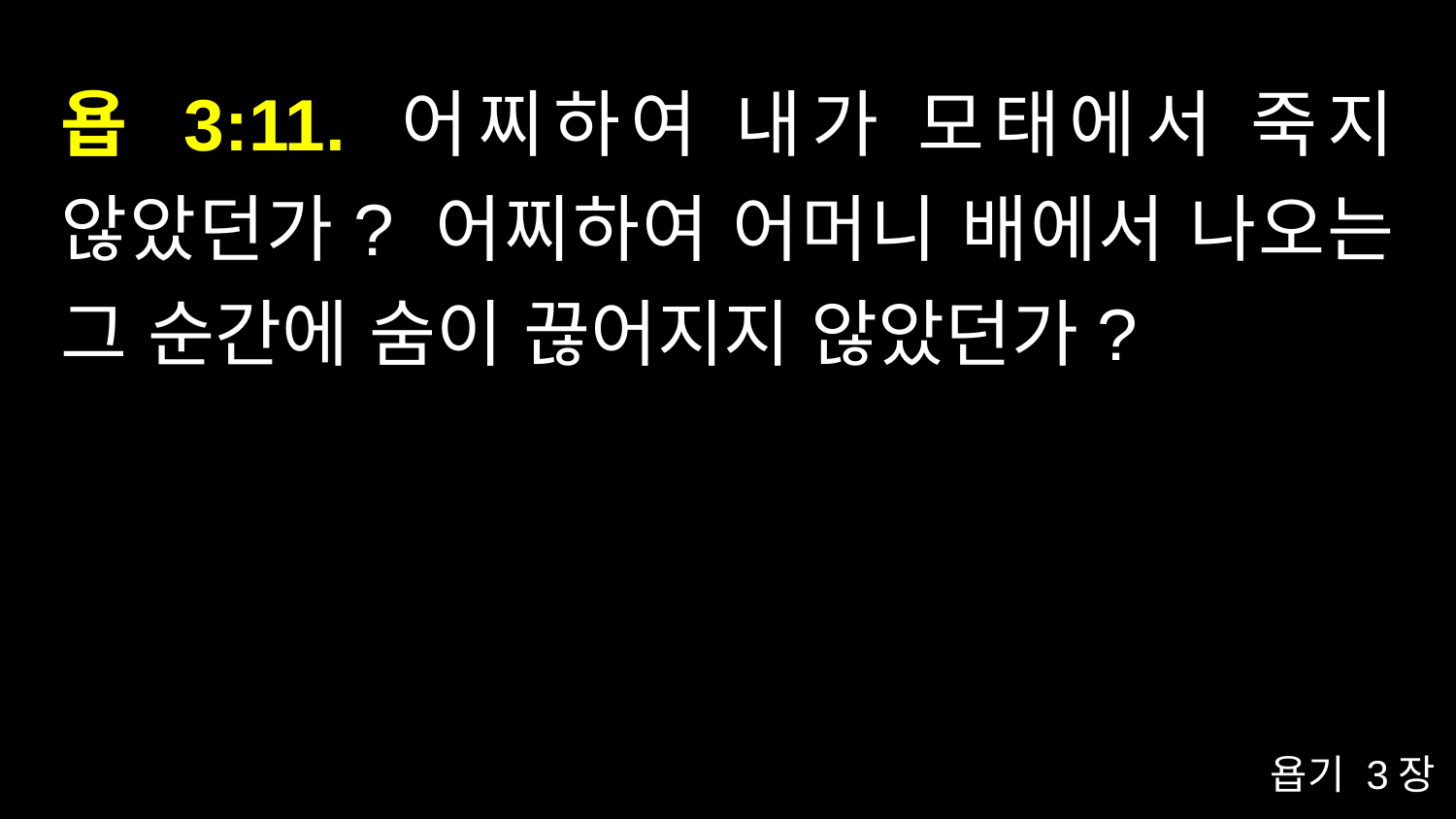

# 욥 3:11. 어찌하여 내가 모태에서 죽지 않았던가? 어찌하여 어머니 배에서 나오는 그 순간에 숨이 끊어지지 않았던가?
욥기 3장